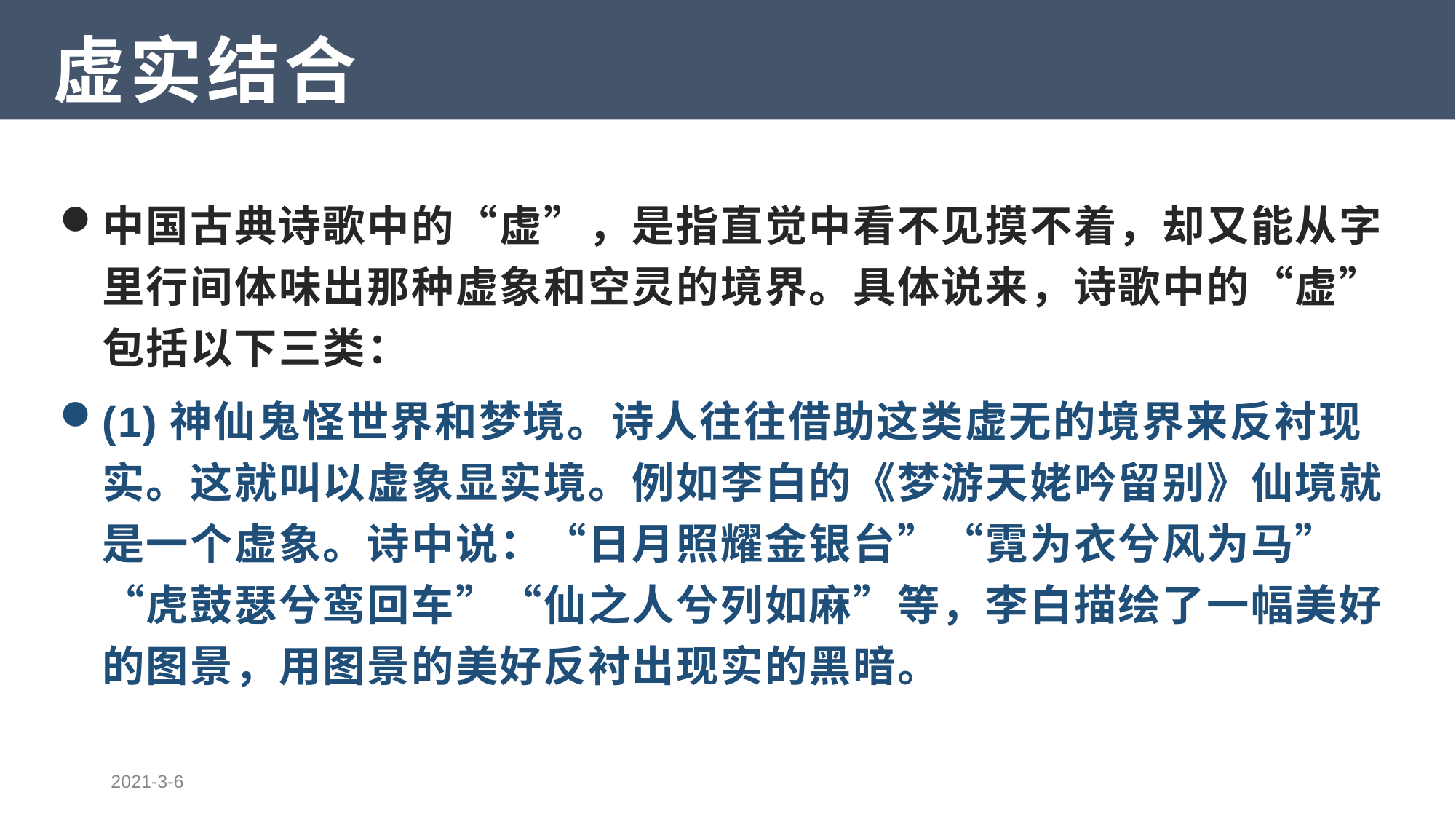

虚实结合
中国古典诗歌中的“虚”，是指直觉中看不见摸不着，却又能从字里行间体味出那种虚象和空灵的境界。具体说来，诗歌中的“虚”包括以下三类：
(1)神仙鬼怪世界和梦境。诗人往往借助这类虚无的境界来反衬现实。这就叫以虚象显实境。例如李白的《梦游天姥吟留别》仙境就是一个虚象。诗中说：“日月照耀金银台”“霓为衣兮风为马”“虎鼓瑟兮鸾回车”“仙之人兮列如麻”等，李白描绘了一幅美好的图景，用图景的美好反衬出现实的黑暗。
2021-3-6